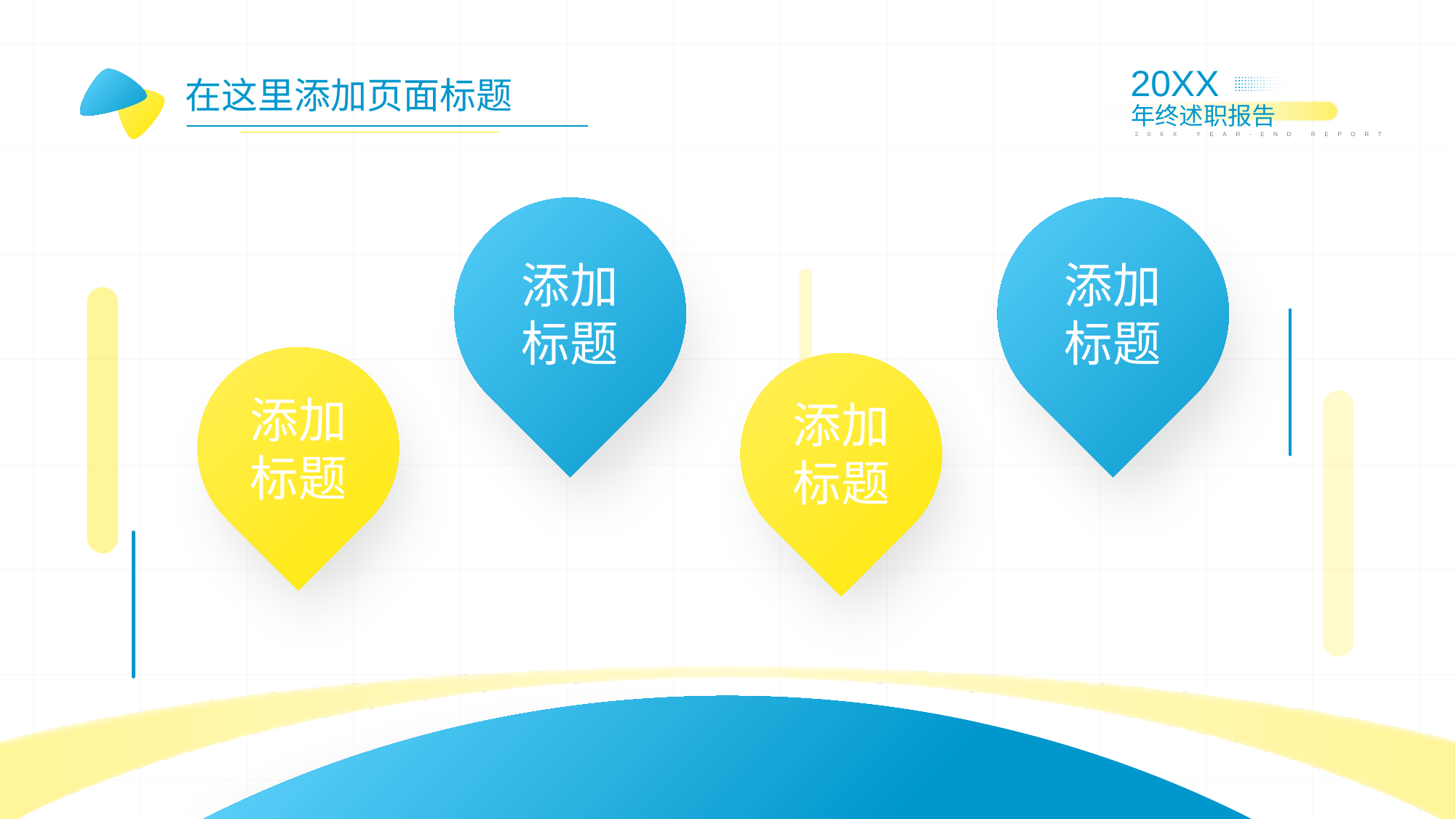

在这里添加页面标题

添加
标题

添加
标题

添加
标题

添加
标题